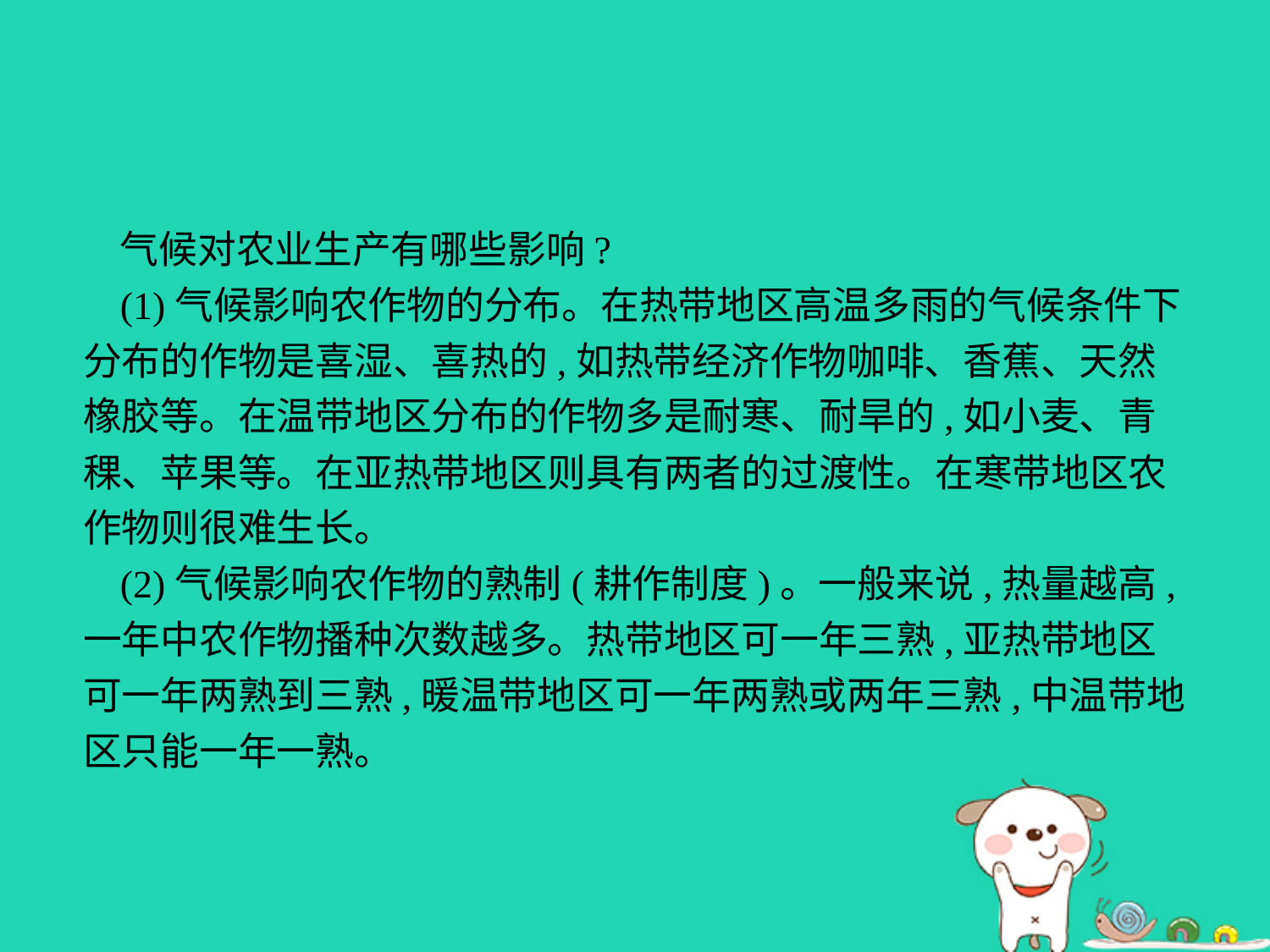

气候对农业生产有哪些影响?
(1)气候影响农作物的分布。在热带地区高温多雨的气候条件下分布的作物是喜湿、喜热的,如热带经济作物咖啡、香蕉、天然橡胶等。在温带地区分布的作物多是耐寒、耐旱的,如小麦、青稞、苹果等。在亚热带地区则具有两者的过渡性。在寒带地区农作物则很难生长。
(2)气候影响农作物的熟制(耕作制度)。一般来说,热量越高,一年中农作物播种次数越多。热带地区可一年三熟,亚热带地区可一年两熟到三熟,暖温带地区可一年两熟或两年三熟,中温带地区只能一年一熟。